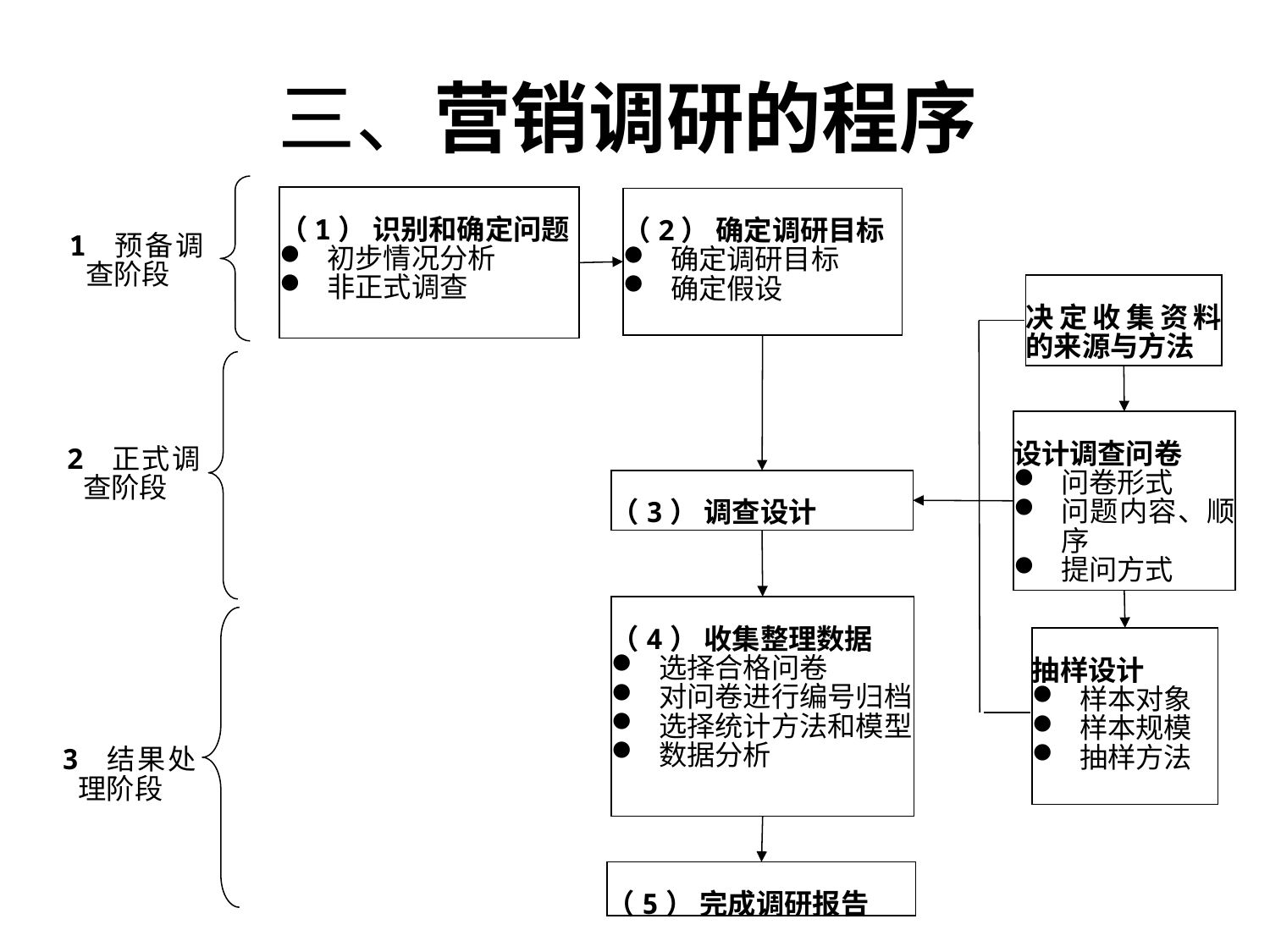

# 三、营销调研的程序

（1） 识别和确定问题
初步情况分析
非正式调查

（2） 确定调研目标
确定调研目标
确定假设
1 预备调查阶段

决定收集资料的来源与方法

设计调查问卷
问卷形式
问题内容、顺序
提问方式
2 正式调查阶段

（3） 调查设计

（4） 收集整理数据
选择合格问卷
对问卷进行编号归档
选择统计方法和模型
数据分析

（5） 完成调研报告

抽样设计
样本对象
样本规模
抽样方法
3 结果处理阶段